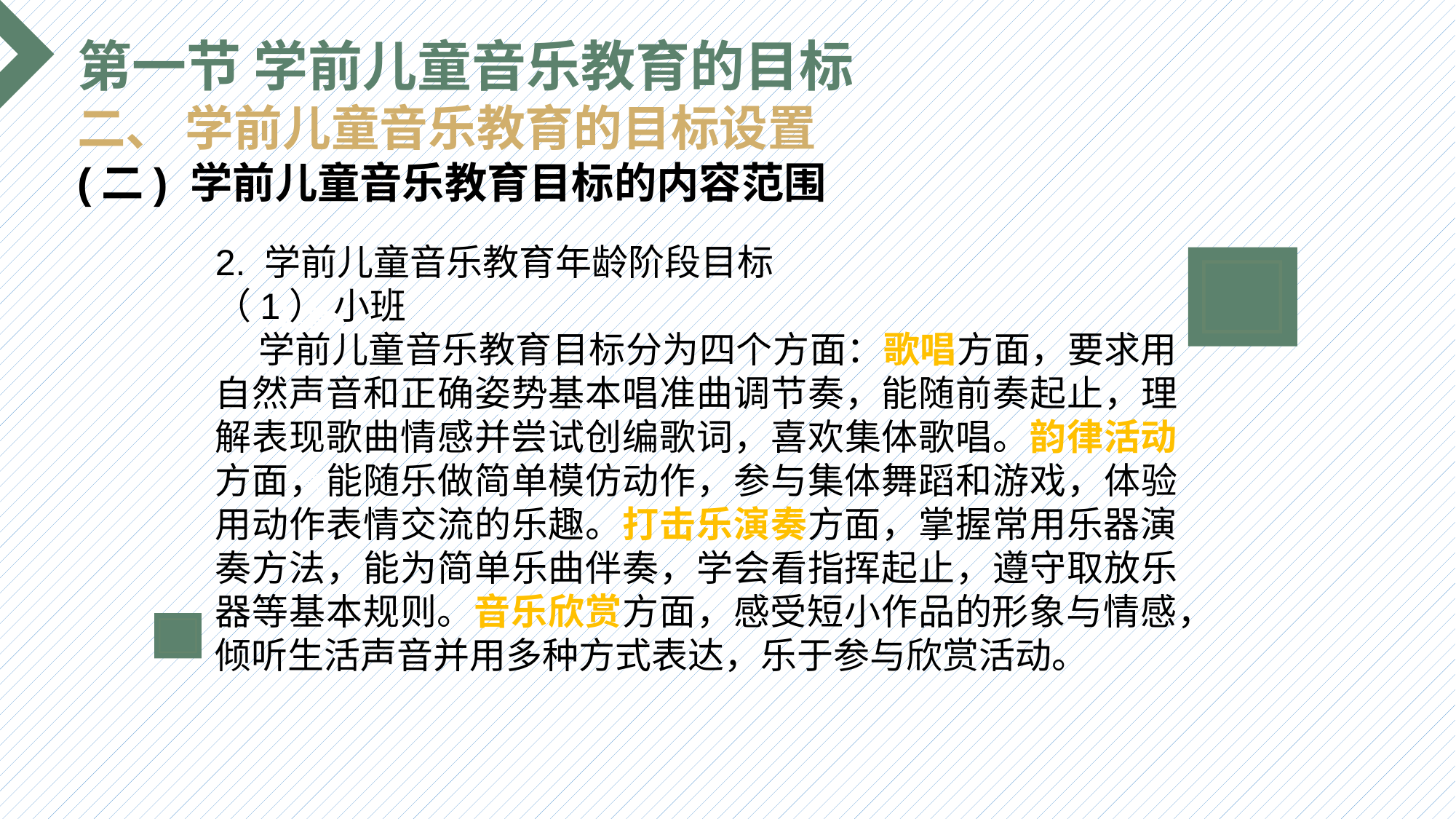

第一节 学前儿童音乐教育的目标
二、 学前儿童音乐教育的目标设置
(二) 学前儿童音乐教育目标的内容范围

2. 学前儿童音乐教育年龄阶段目标
（1） 小班
    学前儿童音乐教育目标分为四个方面：歌唱方面，要求用自然声音和正确姿势基本唱准曲调节奏，能随前奏起止，理解表现歌曲情感并尝试创编歌词，喜欢集体歌唱。韵律活动方面，能随乐做简单模仿动作，参与集体舞蹈和游戏，体验用动作表情交流的乐趣。打击乐演奏方面，掌握常用乐器演奏方法，能为简单乐曲伴奏，学会看指挥起止，遵守取放乐器等基本规则。音乐欣赏方面，感受短小作品的形象与情感，倾听生活声音并用多种方式表达，乐于参与欣赏活动。

选题背景
输入您的内容，请简要说明，言简意赅即可输入您的内容，请简要说明，言简意赅即可输入您的内容，请简要说明，言简意赅即可输入您的内容，请简要说明，言简意赅即可